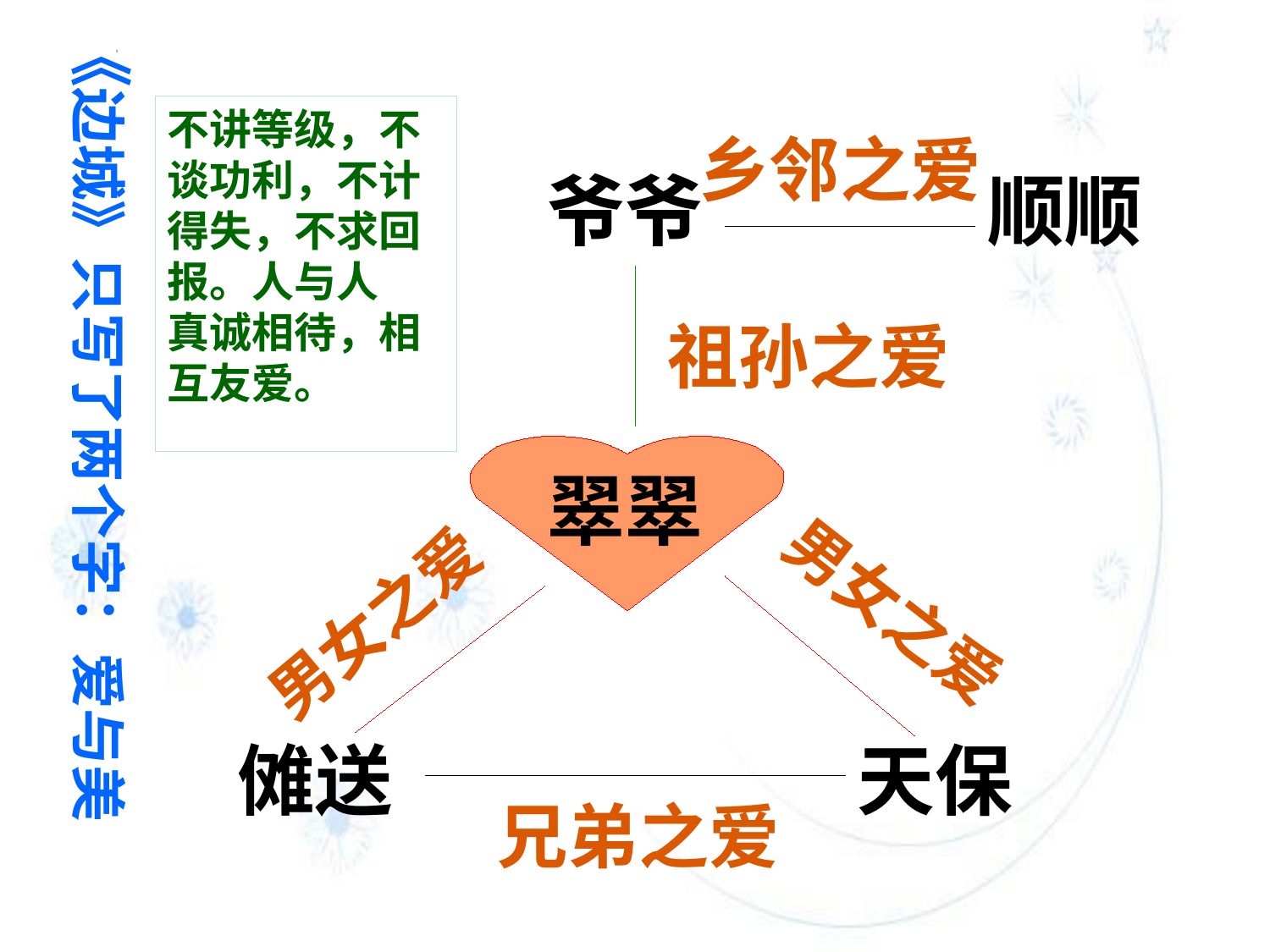

《边城》只写了两个字：爱与美
不讲等级，不谈功利，不计得失，不求回报。人与人
真诚相待，相互友爱。

乡邻之爱
爷爷
顺顺
祖孙之爱

翠翠
男女之爱
男女之爱
傩送
天保
兄弟之爱